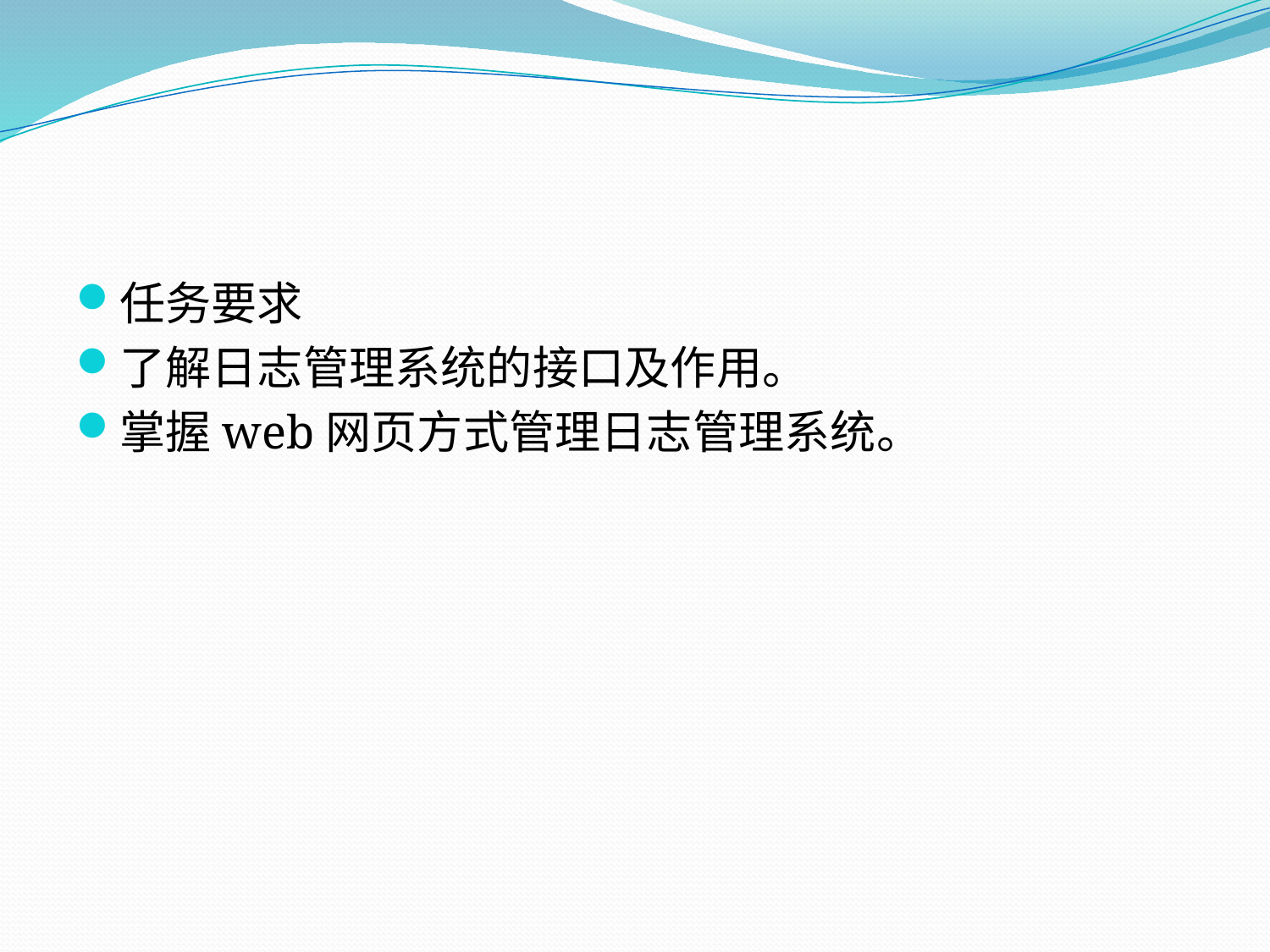

#
任务要求
了解日志管理系统的接口及作用。
掌握web网页方式管理日志管理系统。